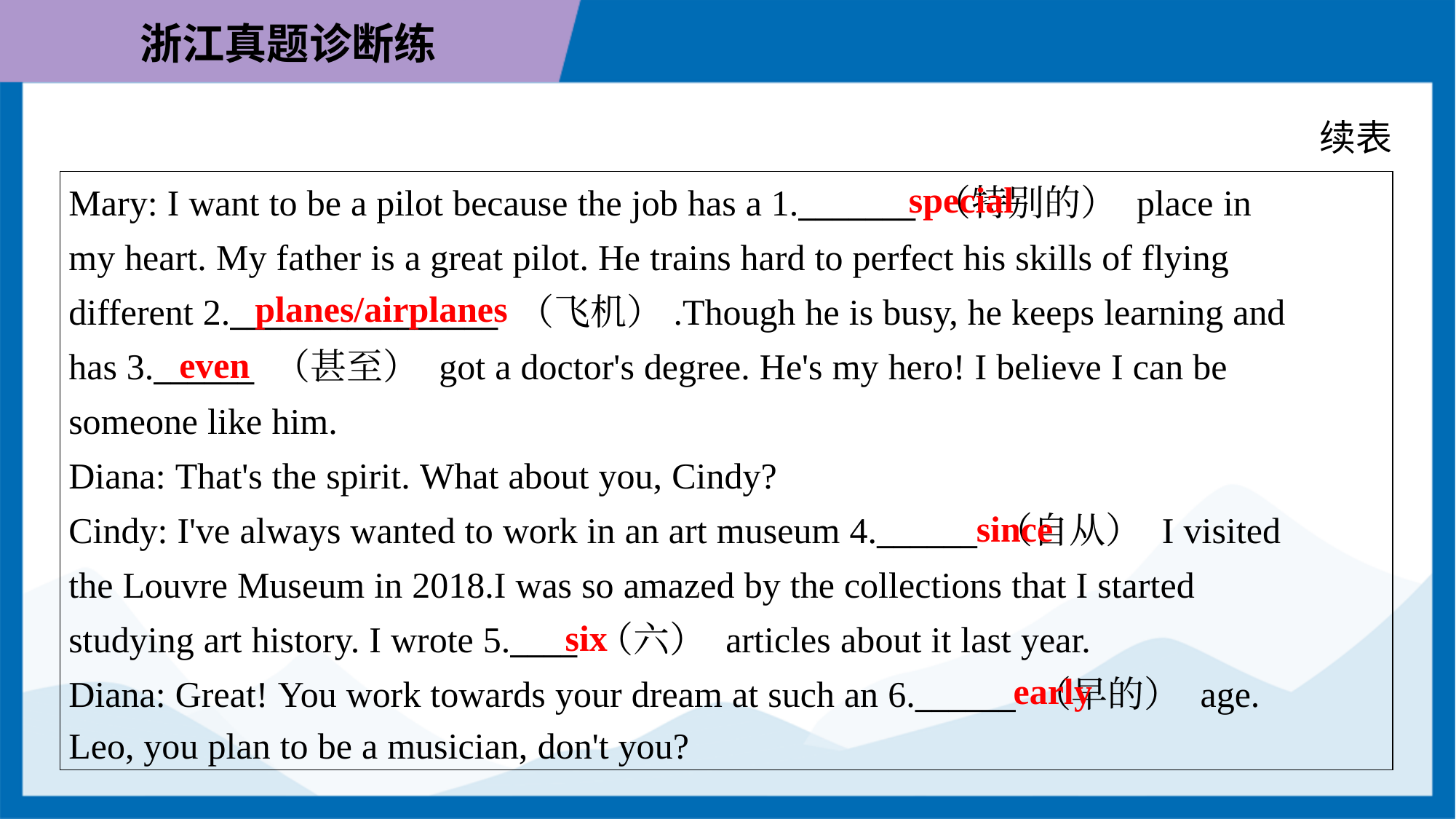

续表
special
| Mary: I want to be a pilot because the job has a 1.\_\_\_\_\_\_\_ （特别的） place in my heart. My father is a great pilot. He trains hard to perfect his skills of flying different 2.\_\_\_\_\_\_\_\_\_\_\_\_\_\_\_\_ （飞机）.Though he is busy, he keeps learning and has 3.\_\_\_\_\_\_ （甚至） got a doctor's degree. He's my hero! I believe I can be someone like him. Diana: That's the spirit. What about you, Cindy? Cindy: I've always wanted to work in an art museum 4.\_\_\_\_\_\_ （自从） I visited the Louvre Museum in 2018.I was so amazed by the collections that I started studying art history. I wrote 5.\_\_\_\_ （六） articles about it last year. Diana: Great! You work towards your dream at such an 6.\_\_\_\_\_\_ （早的） age. Leo, you plan to be a musician, don't you? |
| --- |
planes/airplanes
even
since
six
early